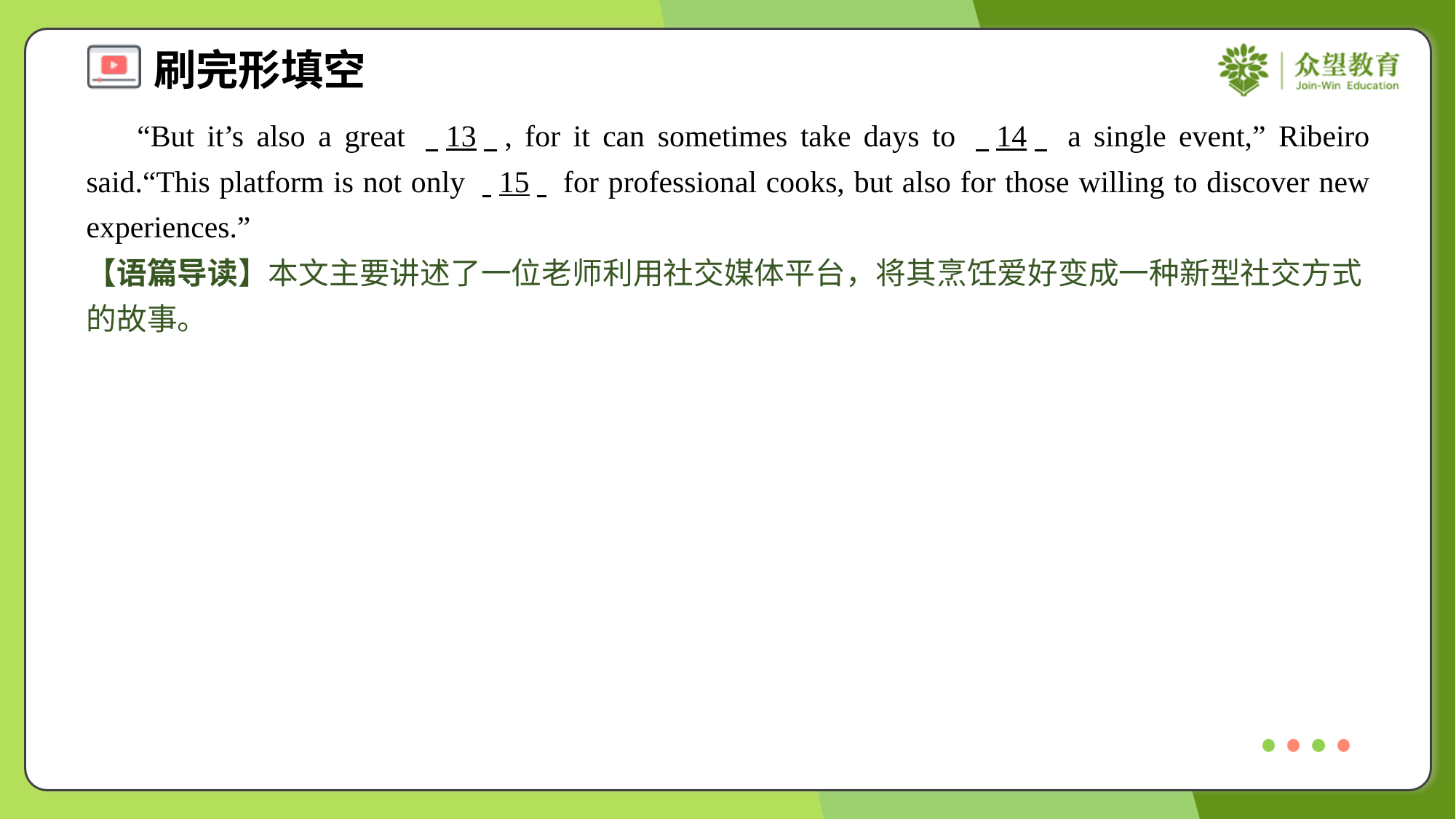

“But it’s also a great . .13. ., for it can sometimes take days to . .14. . a single event,” Ribeiro said.“This platform is not only . .15. . for professional cooks, but also for those willing to discover new experiences.”
【语篇导读】本文主要讲述了一位老师利用社交媒体平台，将其烹饪爱好变成一种新型社交方式的故事。